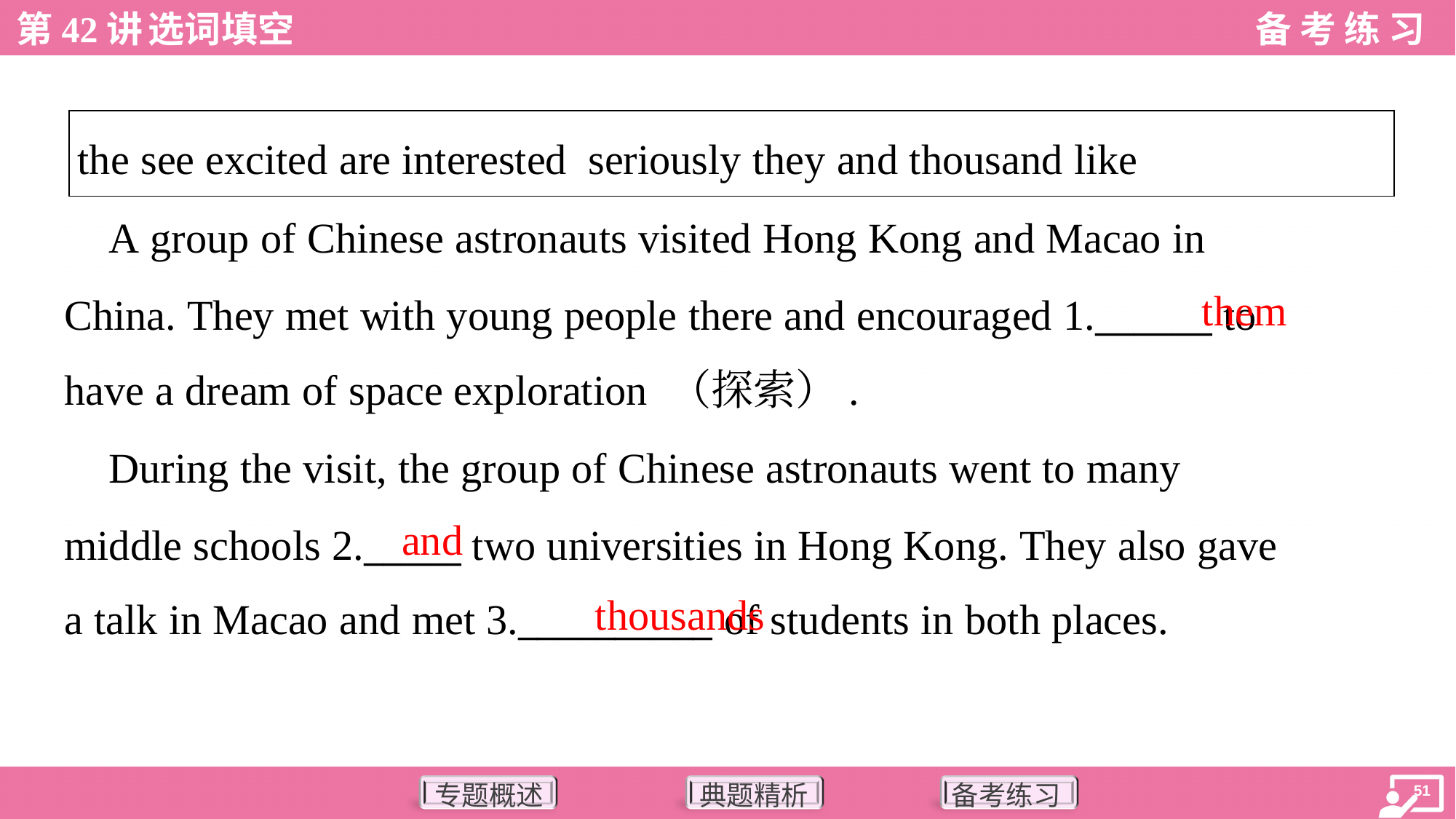

| the see excited are interested seriously they and thousand like |
| --- |
    A group of Chinese astronauts visited Hong Kong and Macao in
China. They met with young people there and encouraged 1.______ to
have a dream of space exploration （探索）.
them
    During the visit, the group of Chinese astronauts went to many
middle schools 2._____ two universities in Hong Kong. They also gave
a talk in Macao and met 3.__________ of students in both places.
and
thousands